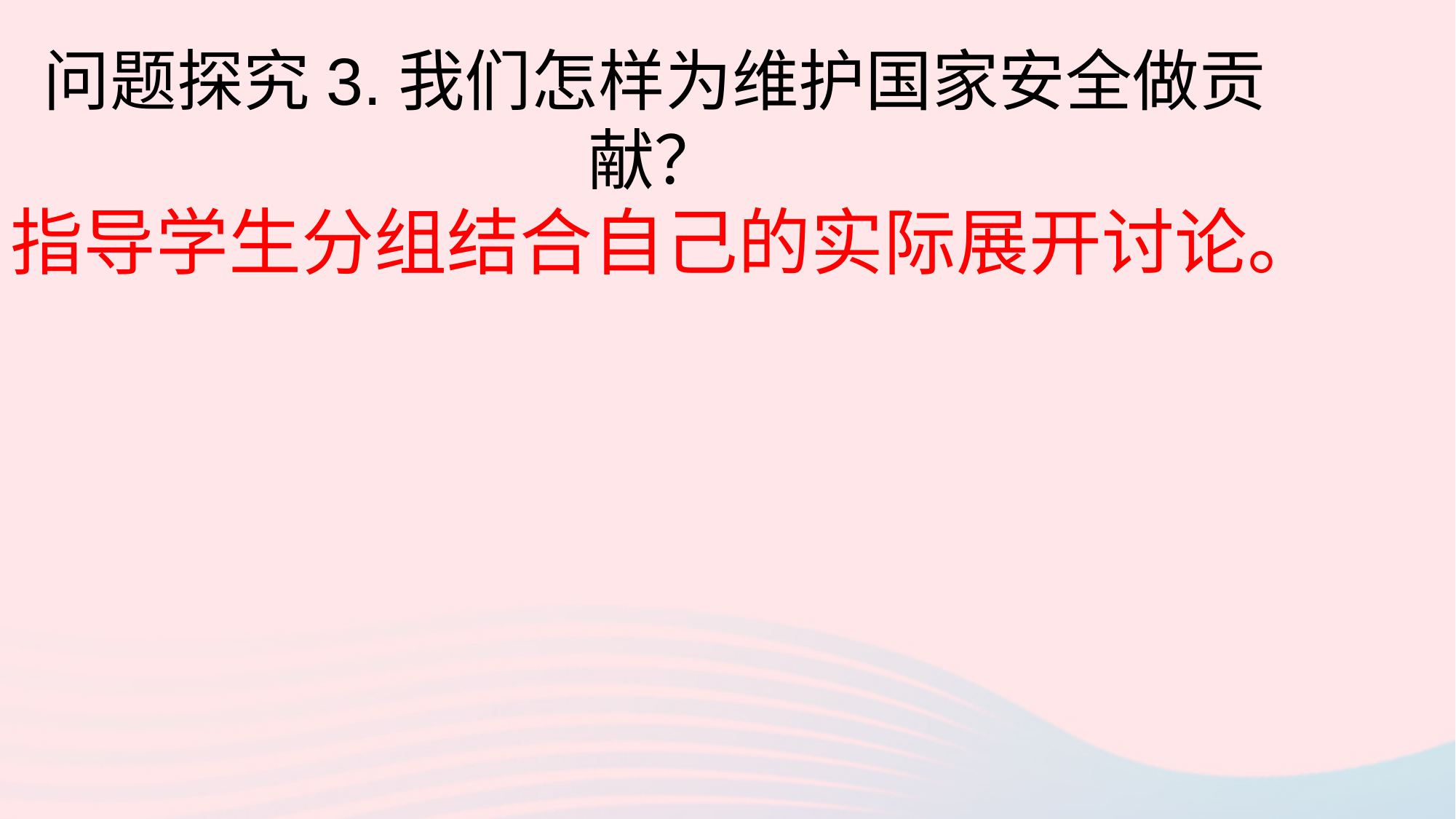

问题探究3.我们怎样为维护国家安全做贡献？
指导学生分组结合自己的实际展开讨论。